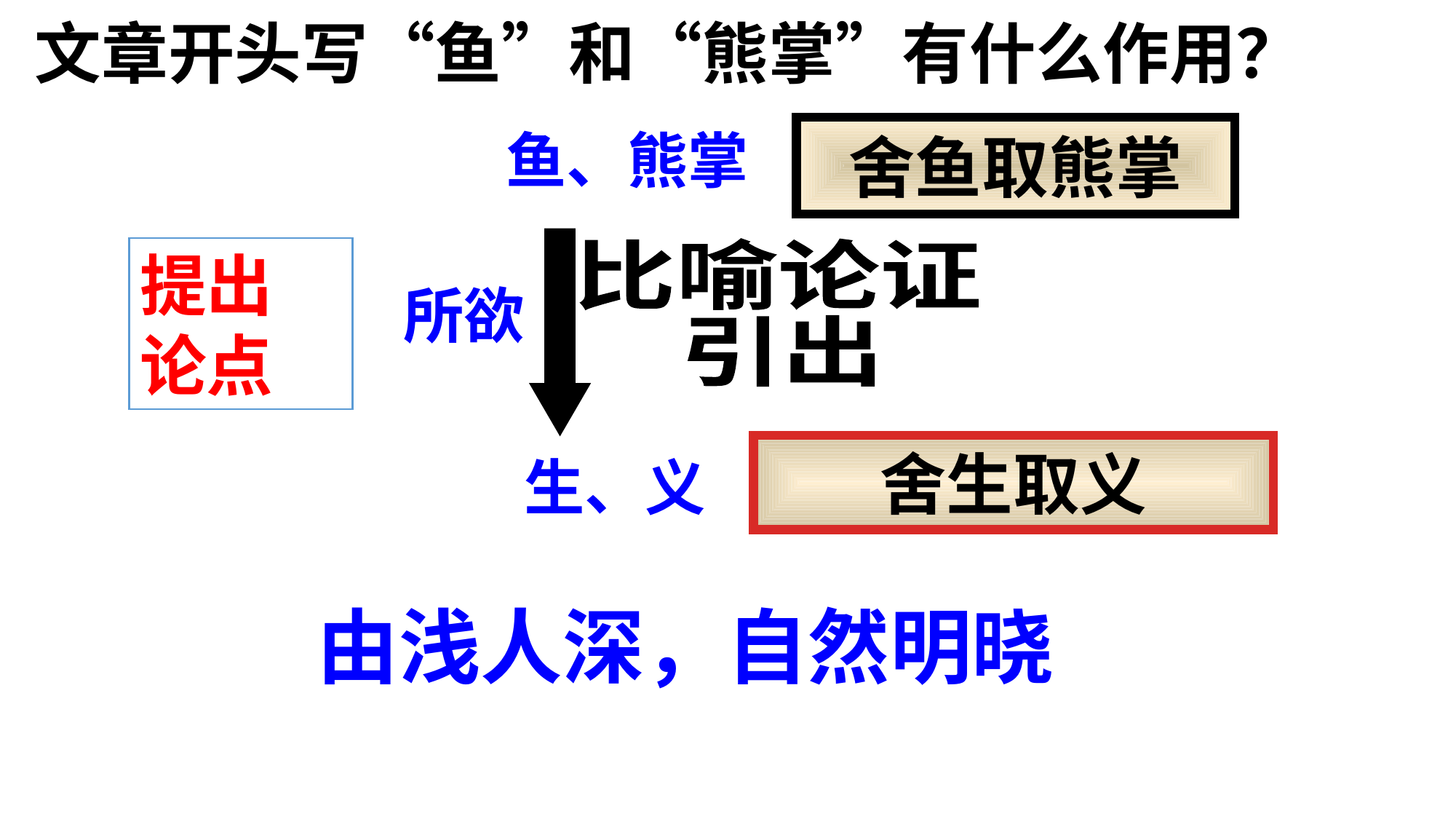

文章开头写“鱼”和“熊掌”有什么作用？
鱼、熊掌
舍鱼取熊掌

提出
论点
比喻论证
引出
所欲
舍生取义
生、义
由浅人深，自然明晓